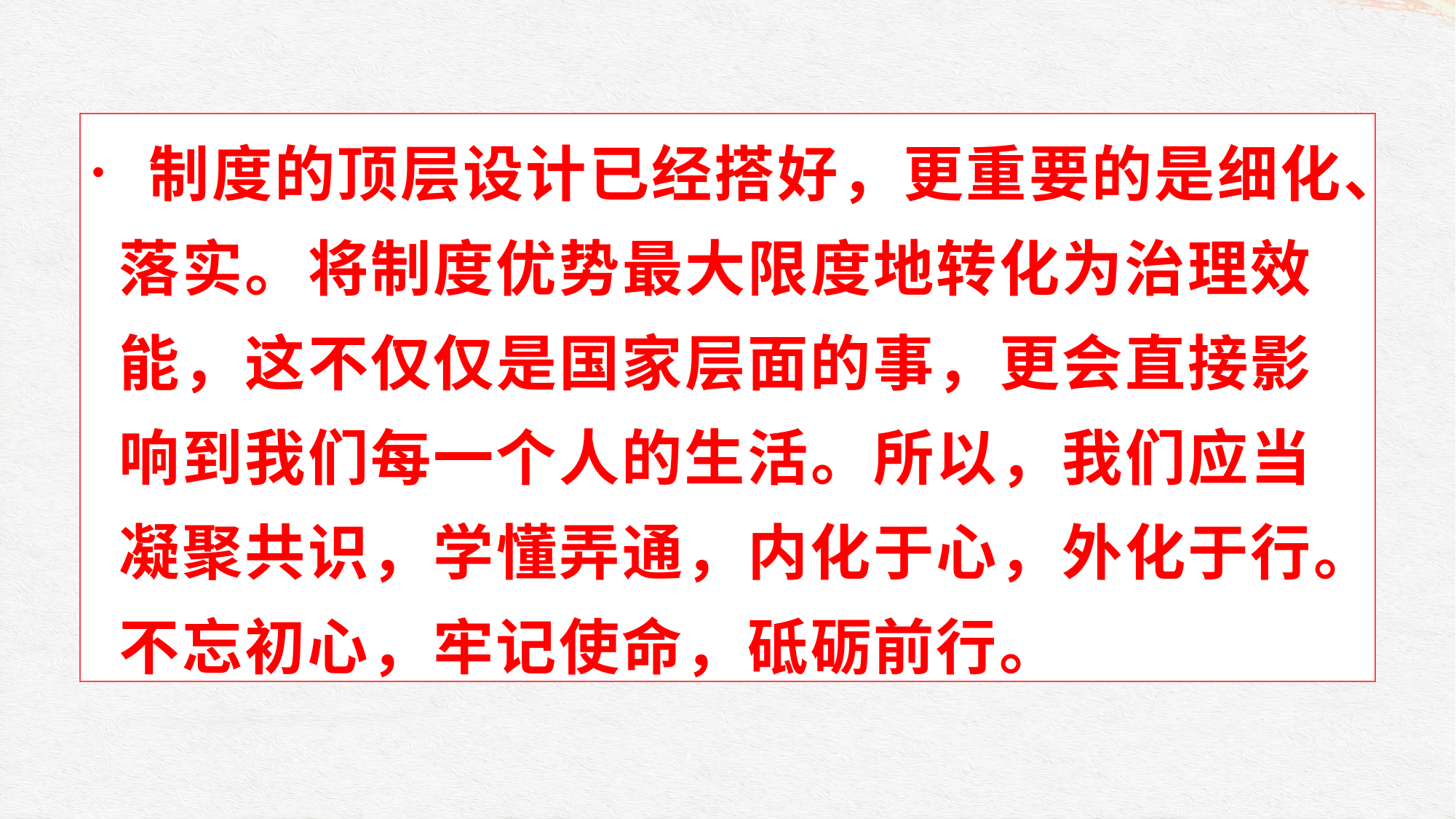

#
  制度的顶层设计已经搭好，更重要的是细化、落实。将制度优势最大限度地转化为治理效能，这不仅仅是国家层面的事，更会直接影响到我们每一个人的生活。所以，我们应当凝聚共识，学懂弄通，内化于心，外化于行。不忘初心，牢记使命，砥砺前行。